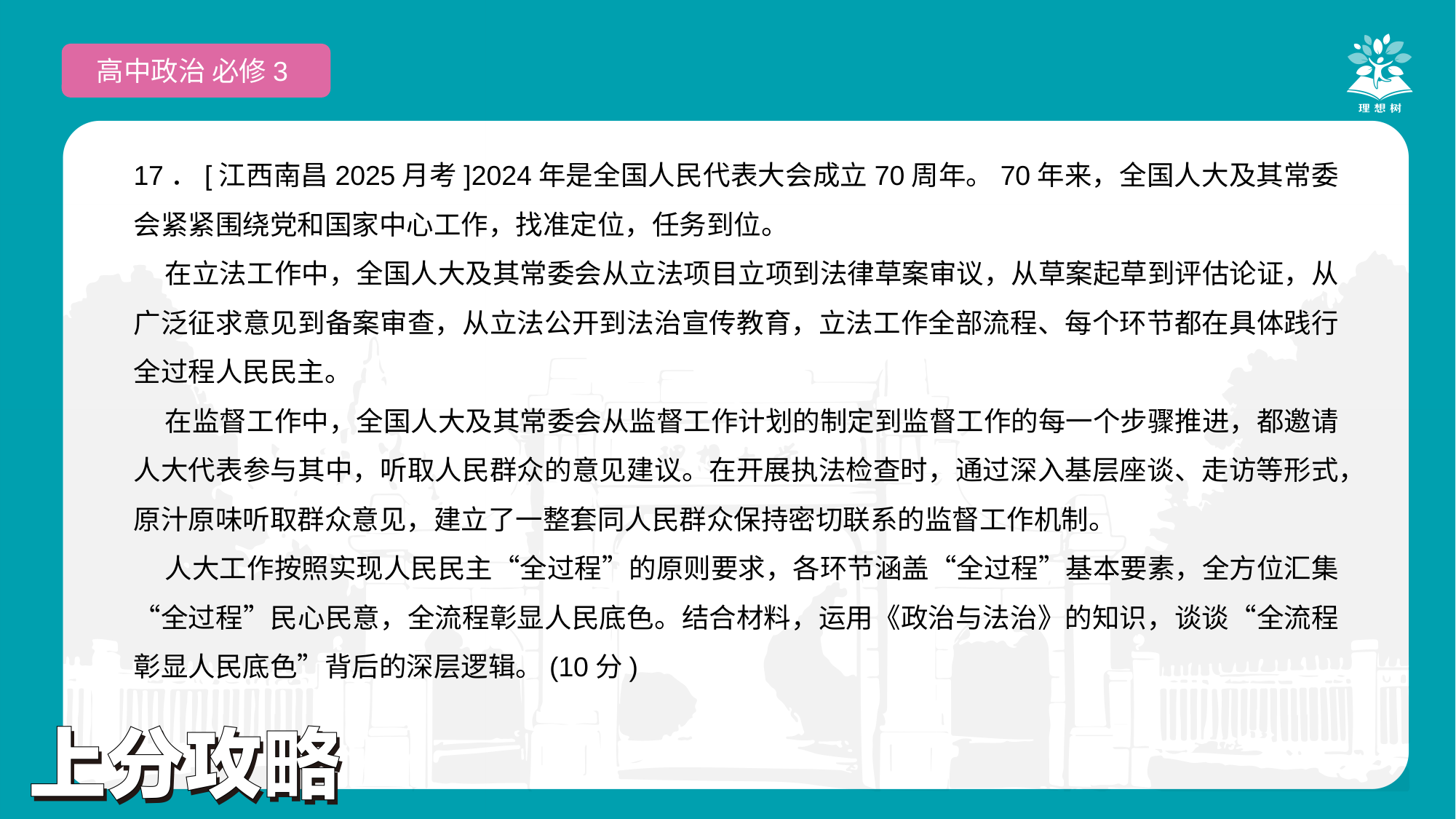

高中政治 必修3
17．[江西南昌2025月考]2024年是全国人民代表大会成立70周年。70年来，全国人大及其常委会紧紧围绕党和国家中心工作，找准定位，任务到位。
    在立法工作中，全国人大及其常委会从立法项目立项到法律草案审议，从草案起草到评估论证，从广泛征求意见到备案审查，从立法公开到法治宣传教育，立法工作全部流程、每个环节都在具体践行全过程人民民主。
    在监督工作中，全国人大及其常委会从监督工作计划的制定到监督工作的每一个步骤推进，都邀请人大代表参与其中，听取人民群众的意见建议。在开展执法检查时，通过深入基层座谈、走访等形式，原汁原味听取群众意见，建立了一整套同人民群众保持密切联系的监督工作机制。
    人大工作按照实现人民民主“全过程”的原则要求，各环节涵盖“全过程”基本要素，全方位汇集“全过程”民心民意，全流程彰显人民底色。结合材料，运用《政治与法治》的知识，谈谈“全流程彰显人民底色”背后的深层逻辑。(10分)